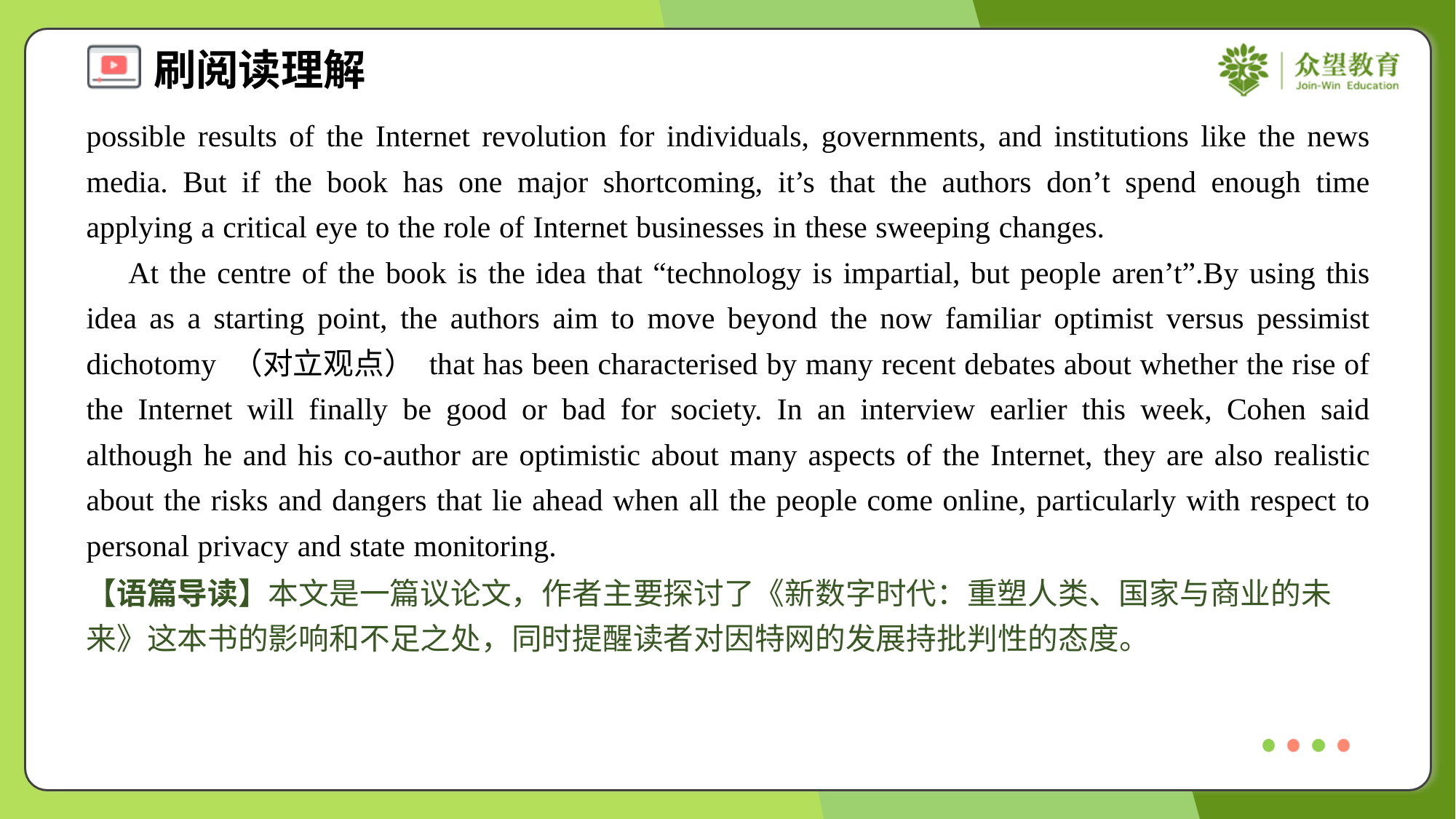

possible results of the Internet revolution for individuals, governments, and institutions like the news media. But if the book has one major shortcoming, it’s that the authors don’t spend enough time applying a critical eye to the role of Internet businesses in these sweeping changes.
    At the centre of the book is the idea that “technology is impartial, but people aren’t”.By using this idea as a starting point, the authors aim to move beyond the now familiar optimist versus pessimist dichotomy （对立观点） that has been characterised by many recent debates about whether the rise of the Internet will finally be good or bad for society. In an interview earlier this week, Cohen said although he and his co-author are optimistic about many aspects of the Internet, they are also realistic about the risks and dangers that lie ahead when all the people come online, particularly with respect to personal privacy and state monitoring.
【语篇导读】本文是一篇议论文，作者主要探讨了《新数字时代：重塑人类、国家与商业的未来》这本书的影响和不足之处，同时提醒读者对因特网的发展持批判性的态度。